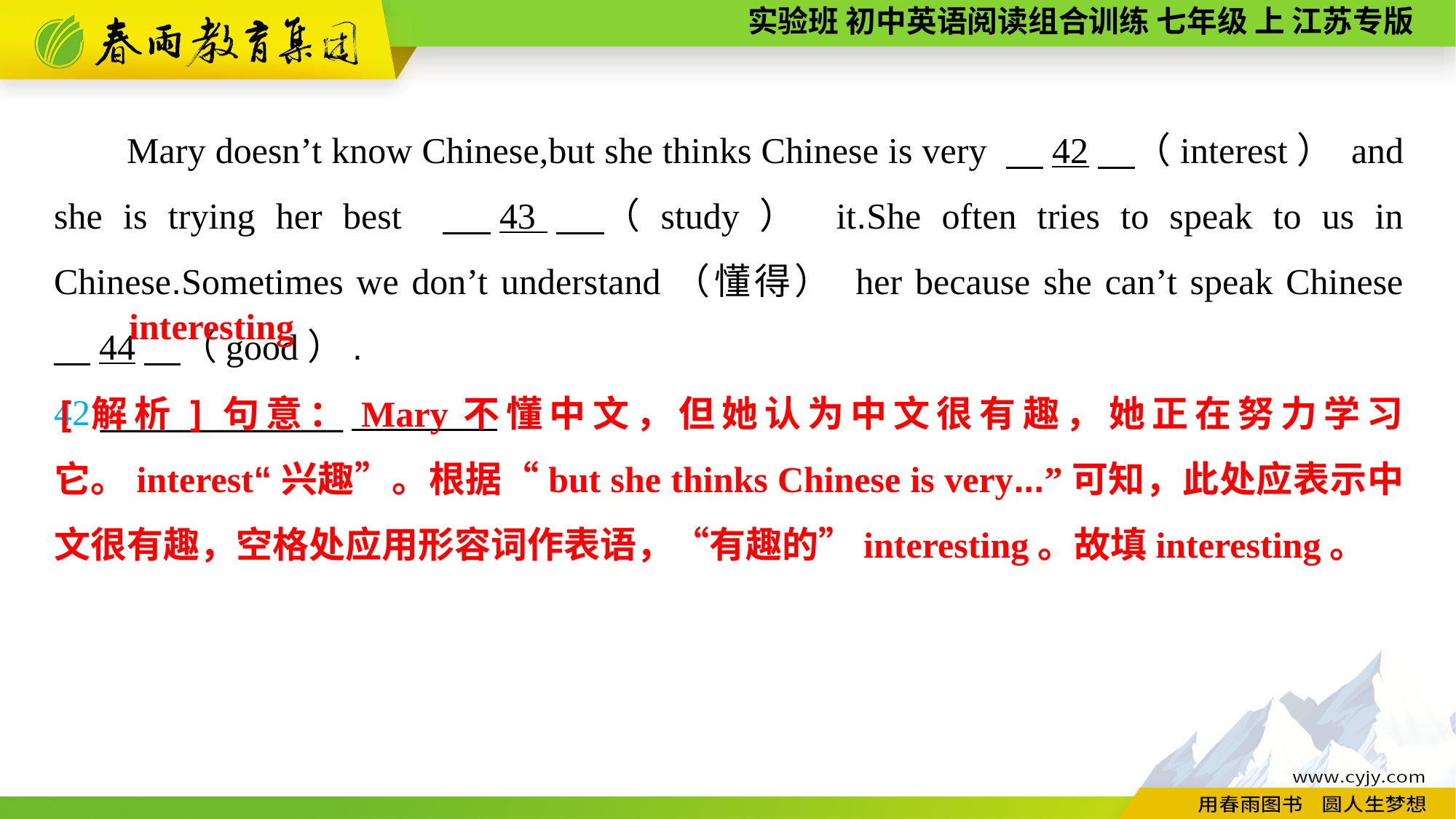

Mary doesn’t know Chinese,but she thinks Chinese is very 　42　（interest） and she is trying her best 　43　（study） it.She often tries to speak to us in Chinese.Sometimes we don’t understand（懂得） her because she can’t speak Chinese 　44　（good）.
42.____________
interesting
[解析]句意：Mary不懂中文，但她认为中文很有趣，她正在努力学习它。interest“兴趣”。根据“but she thinks Chinese is very...”可知，此处应表示中文很有趣，空格处应用形容词作表语，“有趣的”interesting。故填interesting。